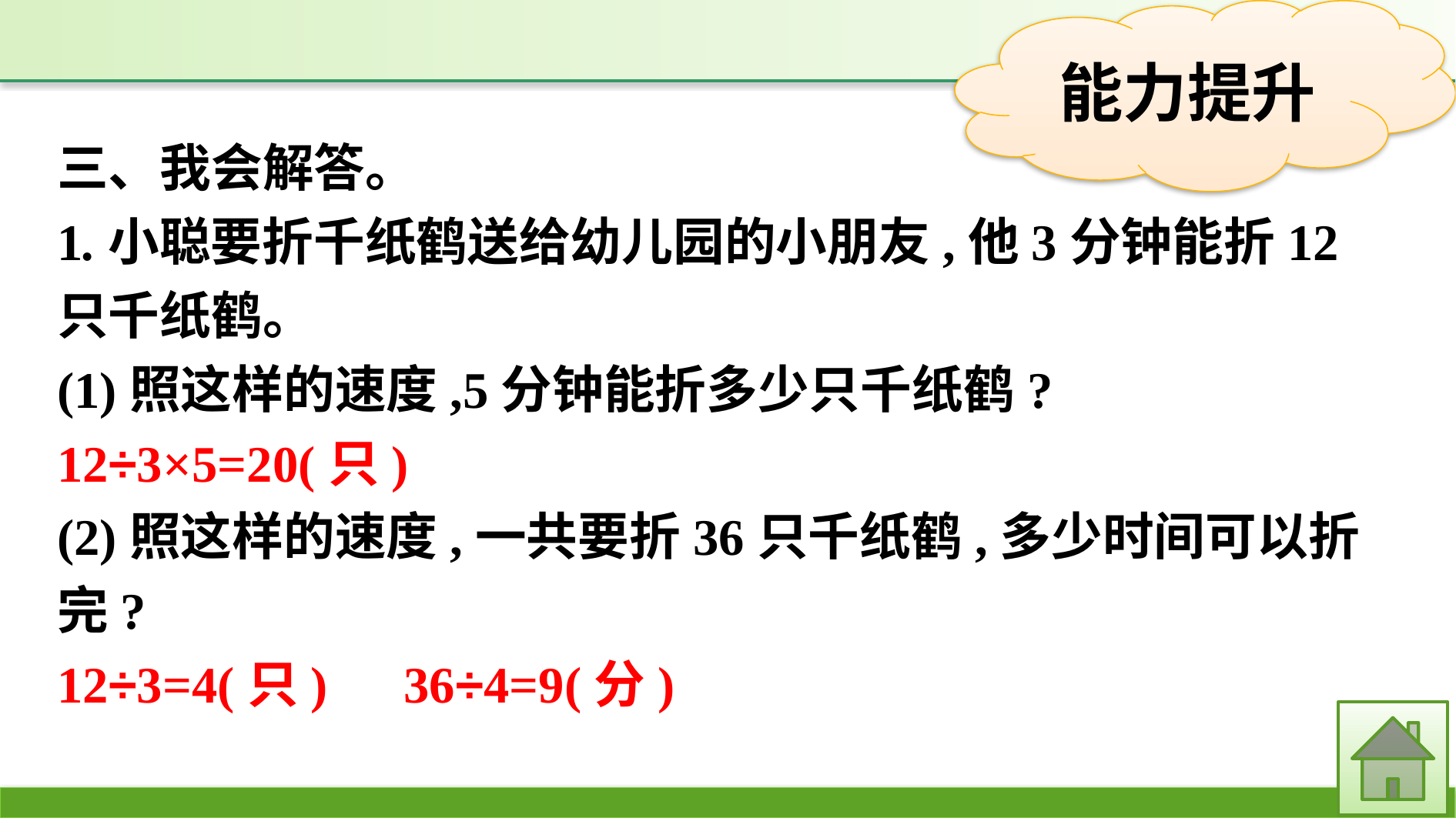

三、我会解答。
1.小聪要折千纸鹤送给幼儿园的小朋友,他3分钟能折12只千纸鹤。
(1)照这样的速度,5分钟能折多少只千纸鹤?
12÷3×5=20(只)
(2)照这样的速度,一共要折36只千纸鹤,多少时间可以折完?
12÷3=4(只)　36÷4=9(分)